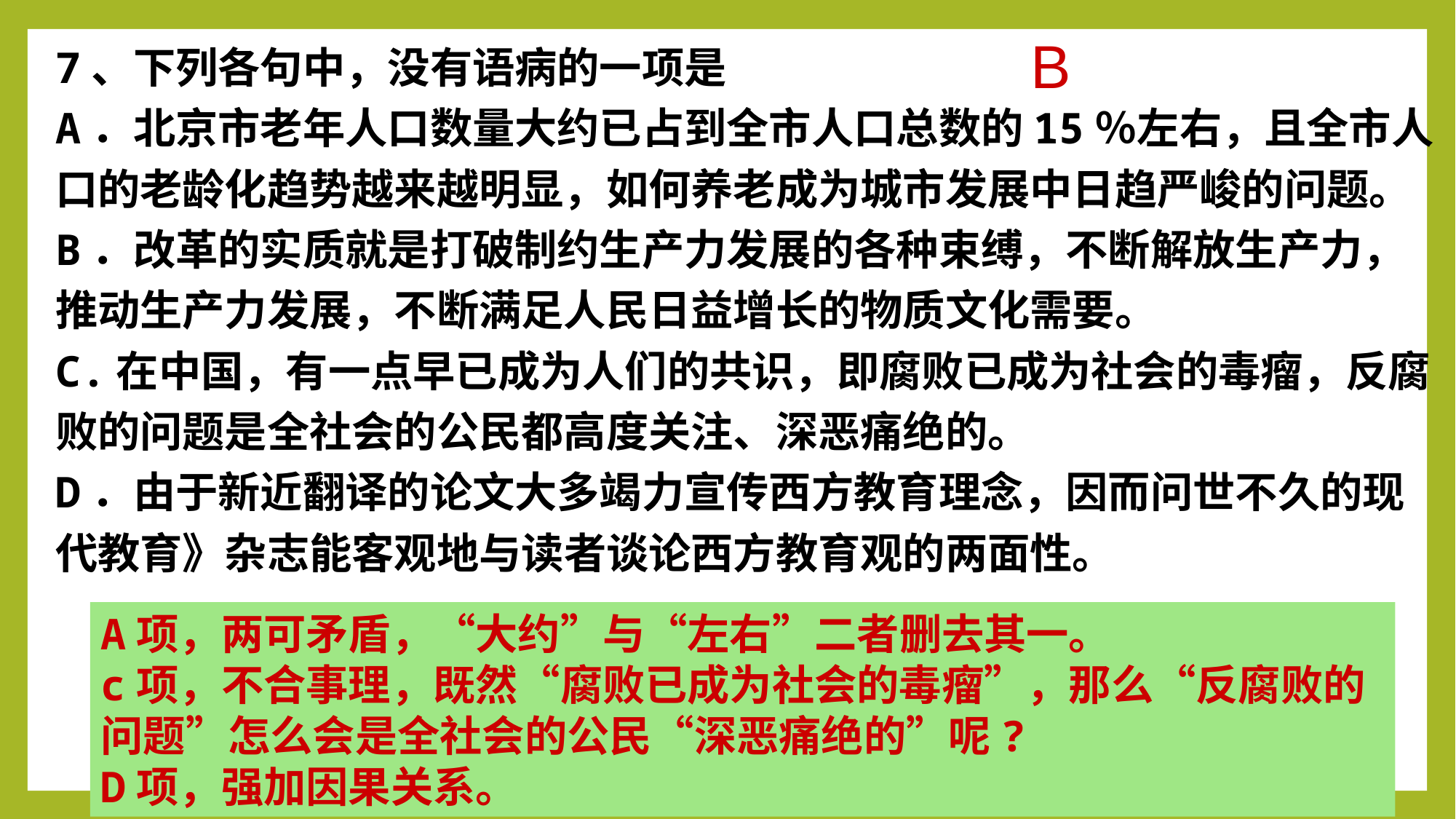

7、下列各句中，没有语病的一项是
A．北京市老年人口数量大约已占到全市人口总数的15％左右，且全市人口的老龄化趋势越来越明显，如何养老成为城市发展中日趋严峻的问题。
B．改革的实质就是打破制约生产力发展的各种束缚，不断解放生产力，推动生产力发展，不断满足人民日益增长的物质文化需要。
C.在中国，有一点早已成为人们的共识，即腐败已成为社会的毒瘤，反腐败的问题是全社会的公民都高度关注、深恶痛绝的。
D．由于新近翻译的论文大多竭力宣传西方教育理念，因而问世不久的现代教育》杂志能客观地与读者谈论西方教育观的两面性。
B
A项，两可矛盾，“大约”与“左右”二者删去其一。
c项，不合事理，既然“腐败已成为社会的毒瘤”，那么“反腐败的问题”怎么会是全社会的公民“深恶痛绝的”呢?
D项，强加因果关系。